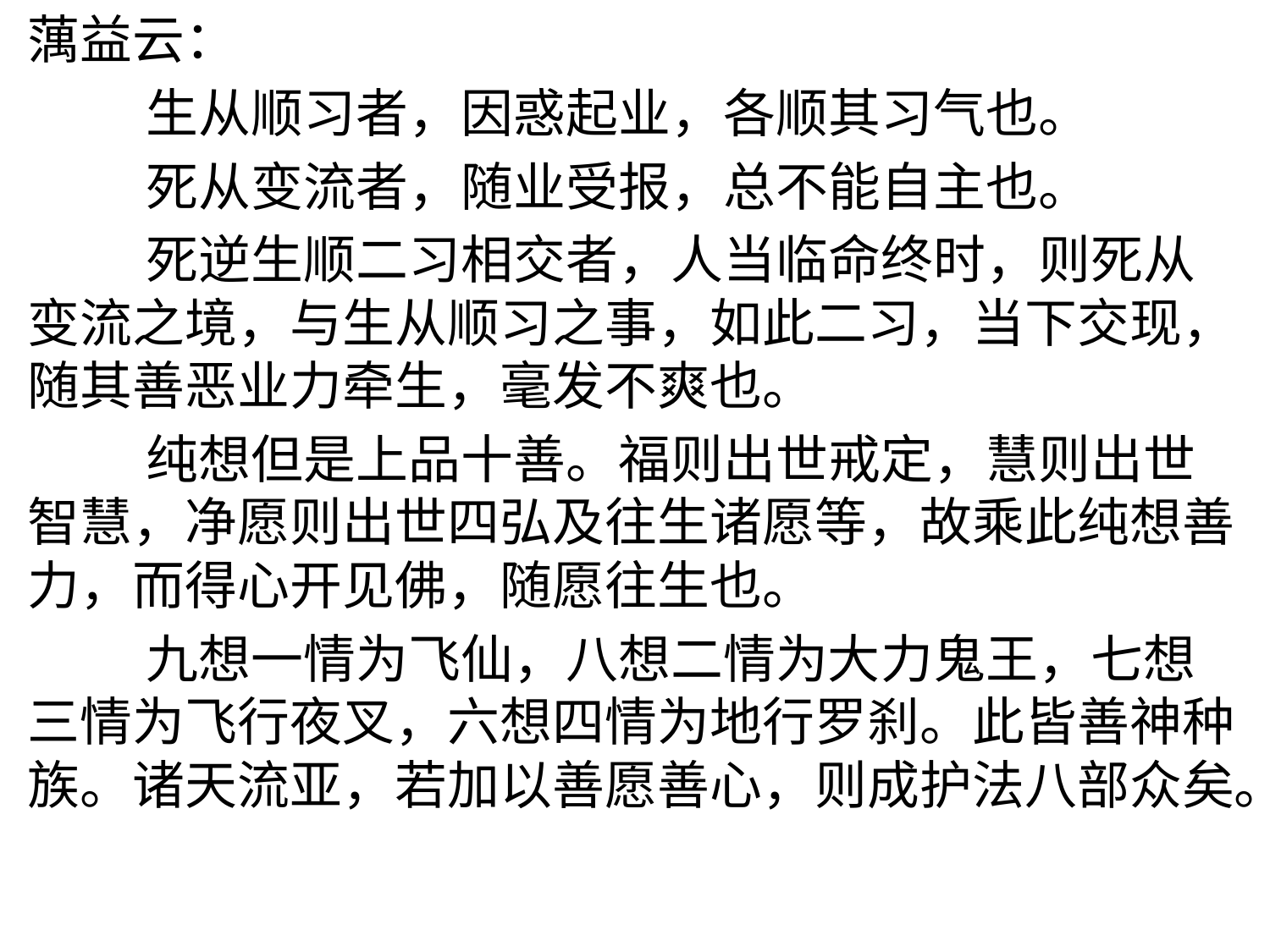

蕅益云：
         生从顺习者，因惑起业，各顺其习气也。
         死从变流者，随业受报，总不能自主也。
         死逆生顺二习相交者，人当临命终时，则死从变流之境，与生从顺习之事，如此二习，当下交现，随其善恶业力牵生，毫发不爽也。
         纯想但是上品十善。福则出世戒定，慧则出世智慧，净愿则出世四弘及往生诸愿等，故乘此纯想善力，而得心开见佛，随愿往生也。
         九想一情为飞仙，八想二情为大力鬼王，七想三情为飞行夜叉，六想四情为地行罗刹。此皆善神种族。诸天流亚，若加以善愿善心，则成护法八部众矣。